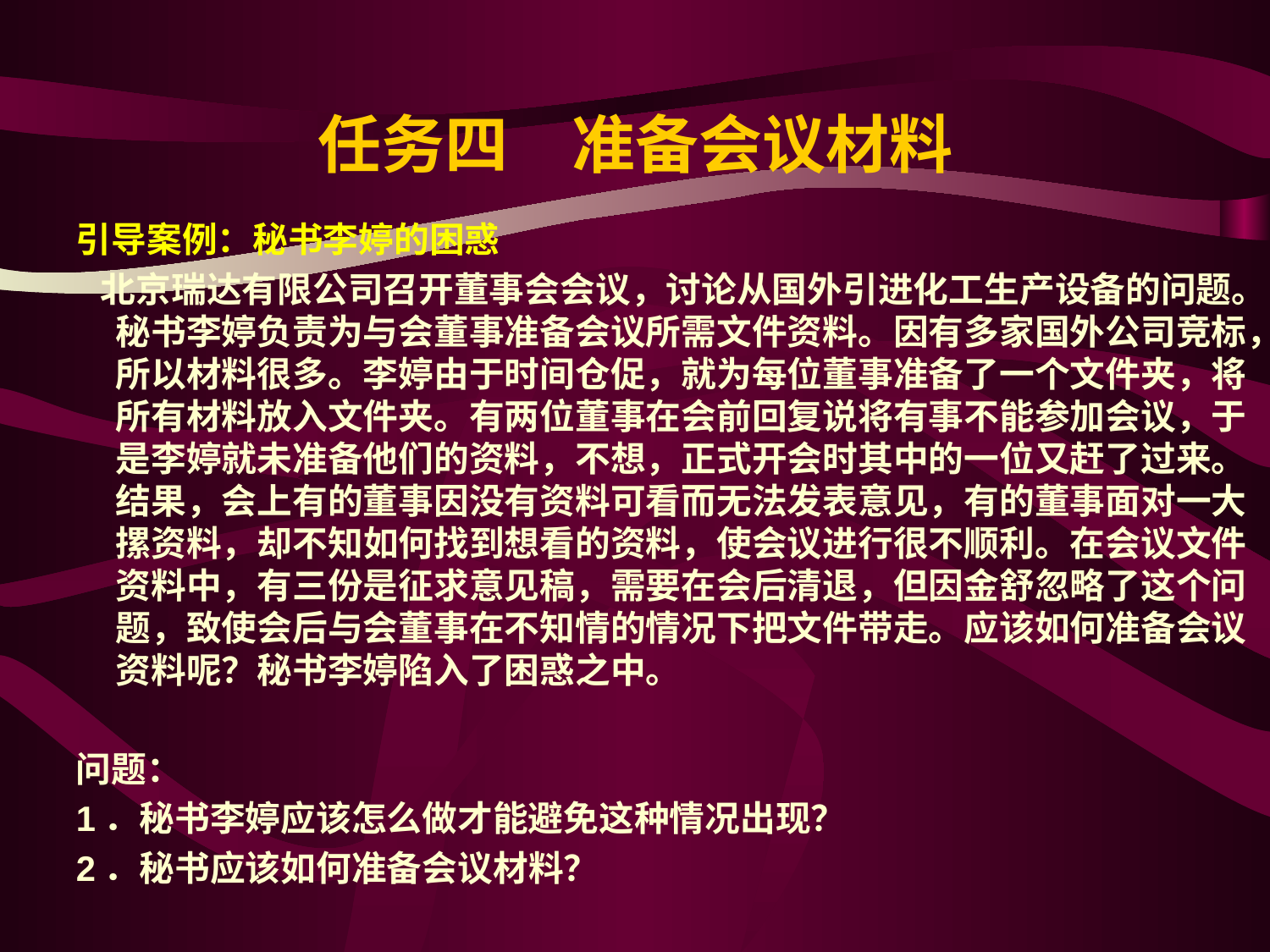

# 任务四　准备会议材料
引导案例：秘书李婷的困惑
  北京瑞达有限公司召开董事会会议，讨论从国外引进化工生产设备的问题。秘书李婷负责为与会董事准备会议所需文件资料。因有多家国外公司竞标，所以材料很多。李婷由于时间仓促，就为每位董事准备了一个文件夹，将所有材料放入文件夹。有两位董事在会前回复说将有事不能参加会议，于是李婷就未准备他们的资料，不想，正式开会时其中的一位又赶了过来。结果，会上有的董事因没有资料可看而无法发表意见，有的董事面对一大摞资料，却不知如何找到想看的资料，使会议进行很不顺利。在会议文件资料中，有三份是征求意见稿，需要在会后清退，但因金舒忽略了这个问题，致使会后与会董事在不知情的情况下把文件带走。应该如何准备会议资料呢？秘书李婷陷入了困惑之中。

问题：
1．秘书李婷应该怎么做才能避免这种情况出现？
2．秘书应该如何准备会议材料？